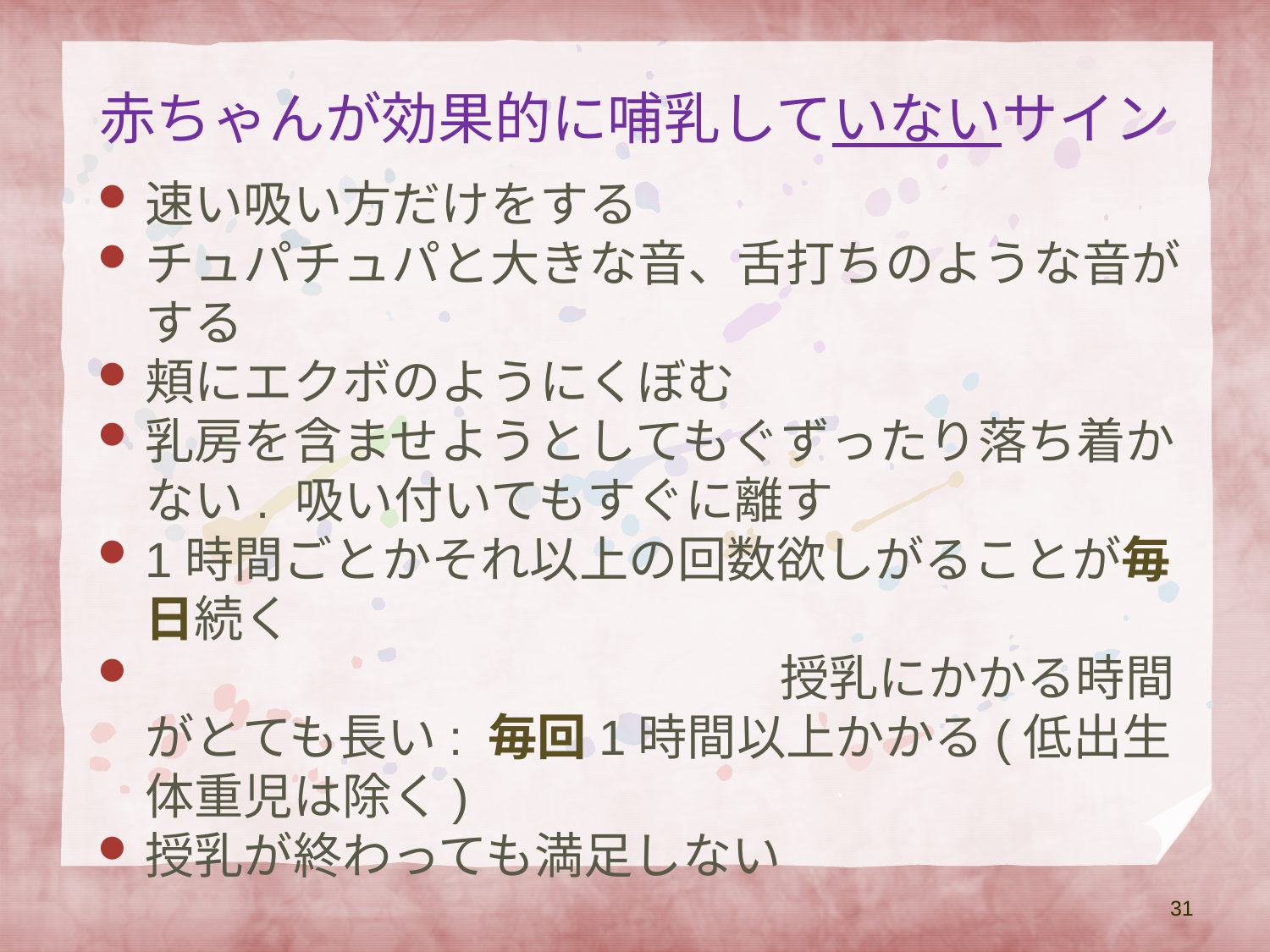

# 赤ちゃんが効果的に哺乳していないサイン
速い吸い方だけをする
チュパチュパと大きな音、舌打ちのような音がする
頬にエクボのようにくぼむ
乳房を含ませようとしてもぐずったり落ち着かない. 吸い付いてもすぐに離す
1時間ごとかそれ以上の回数欲しがることが毎日続く
					授乳にかかる時間がとても長い: 毎回1時間以上かかる(低出生体重児は除く)
授乳が終わっても満足しない
31